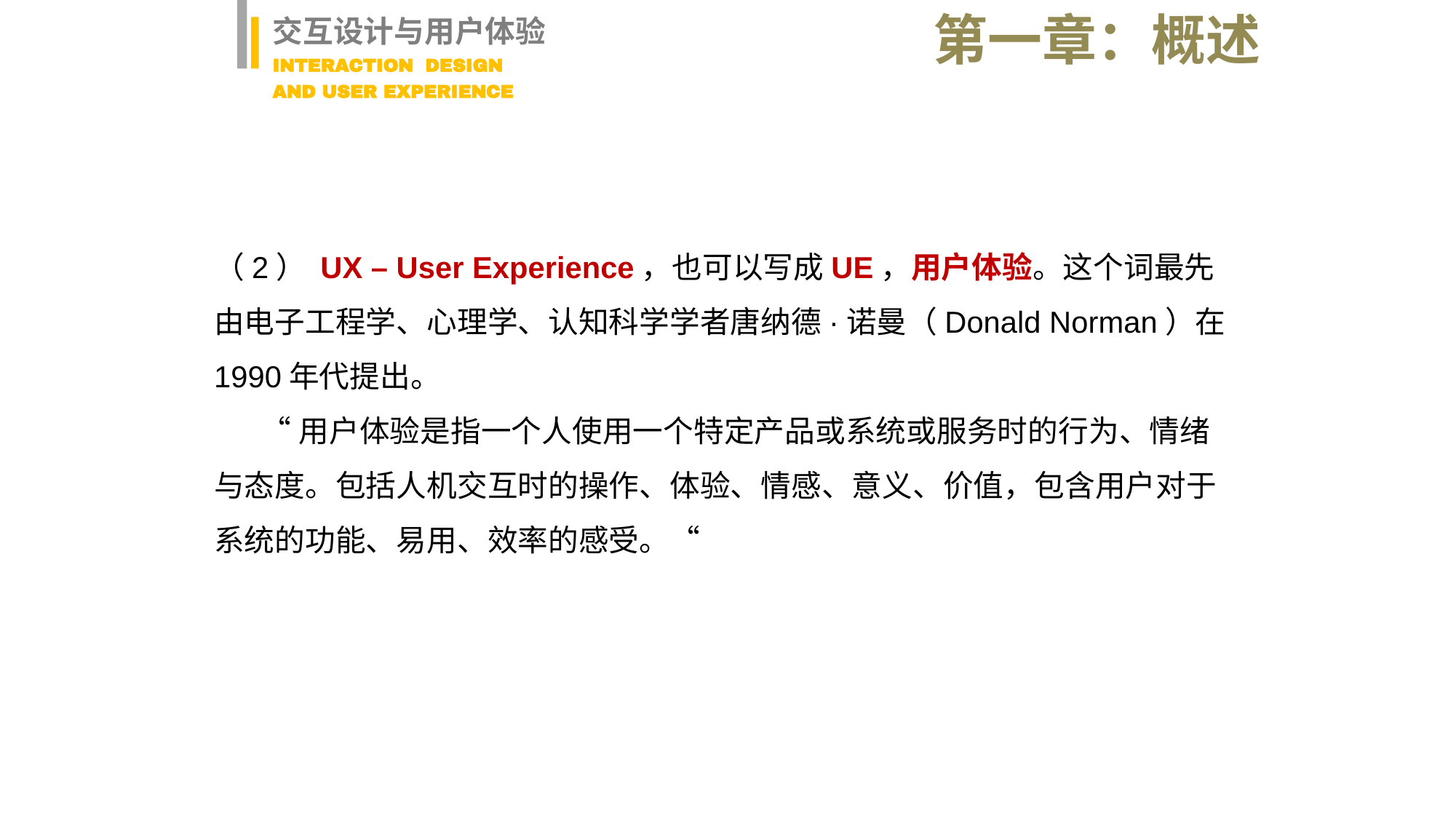

第一章：概述

交互设计与用户体验
INTERACTION  DESIGN
AND USER EXPERIENCE
（2） UX – User Experience，也可以写成UE，用户体验。这个词最先由电子工程学、心理学、认知科学学者唐纳德·诺曼（Donald Norman）在1990年代提出。
       “用户体验是指一个人使用一个特定产品或系统或服务时的行为、情绪
与态度。包括人机交互时的操作、体验、情感、意义、价值，包含用户对于系统的功能、易用、效率的感受。“